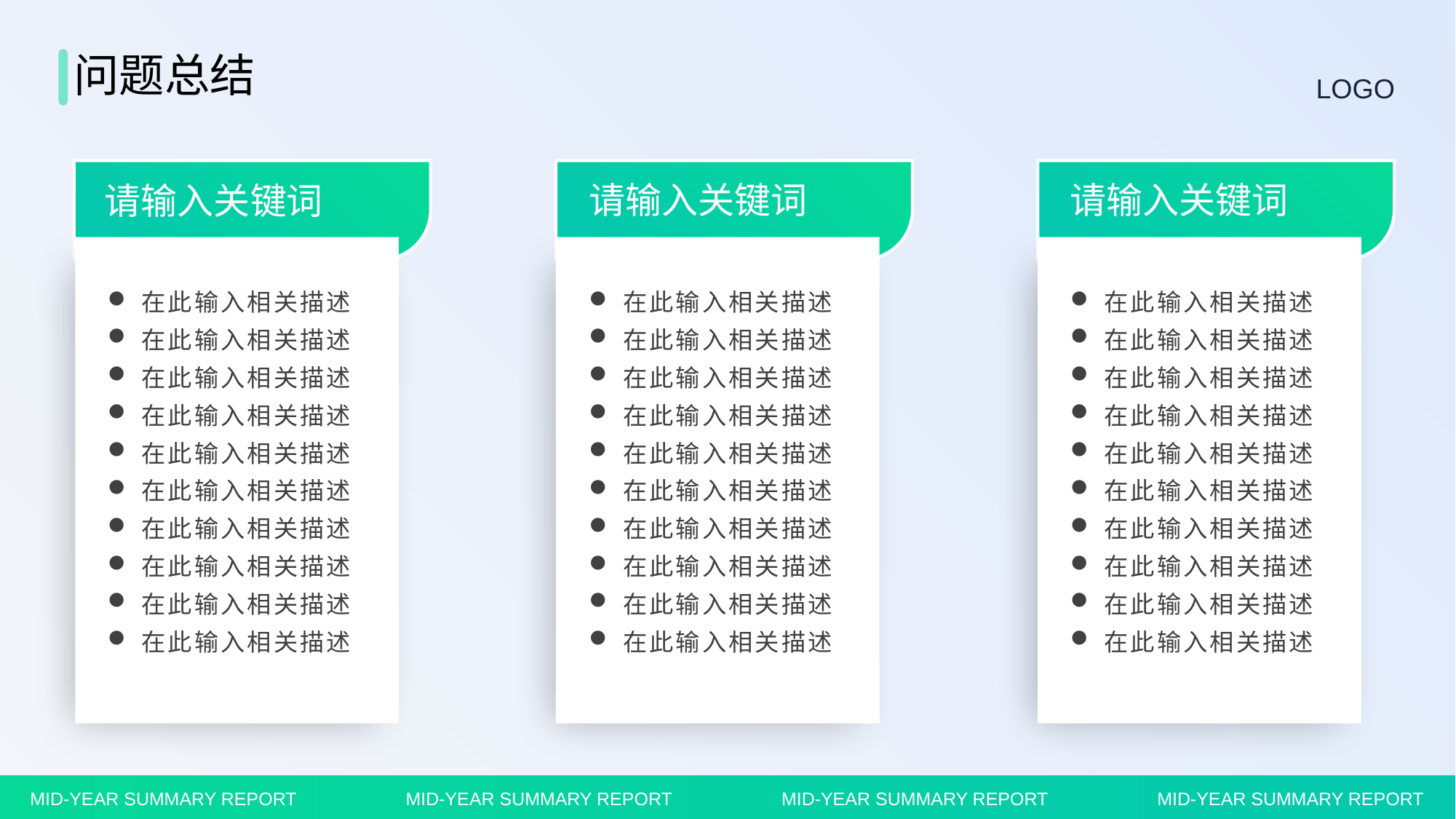

问题总结
LOGO

请输入关键词
请输入关键词
请输入关键词

在此输入相关描述
在此输入相关描述
在此输入相关描述
在此输入相关描述
在此输入相关描述
在此输入相关描述
在此输入相关描述
在此输入相关描述
在此输入相关描述
在此输入相关描述

在此输入相关描述
在此输入相关描述
在此输入相关描述
在此输入相关描述
在此输入相关描述
在此输入相关描述
在此输入相关描述
在此输入相关描述
在此输入相关描述
在此输入相关描述

在此输入相关描述
在此输入相关描述
在此输入相关描述
在此输入相关描述
在此输入相关描述
在此输入相关描述
在此输入相关描述
在此输入相关描述
在此输入相关描述
在此输入相关描述

MID-YEAR SUMMARY REPORT
MID-YEAR SUMMARY REPORT
MID-YEAR SUMMARY REPORT
MID-YEAR SUMMARY REPORT